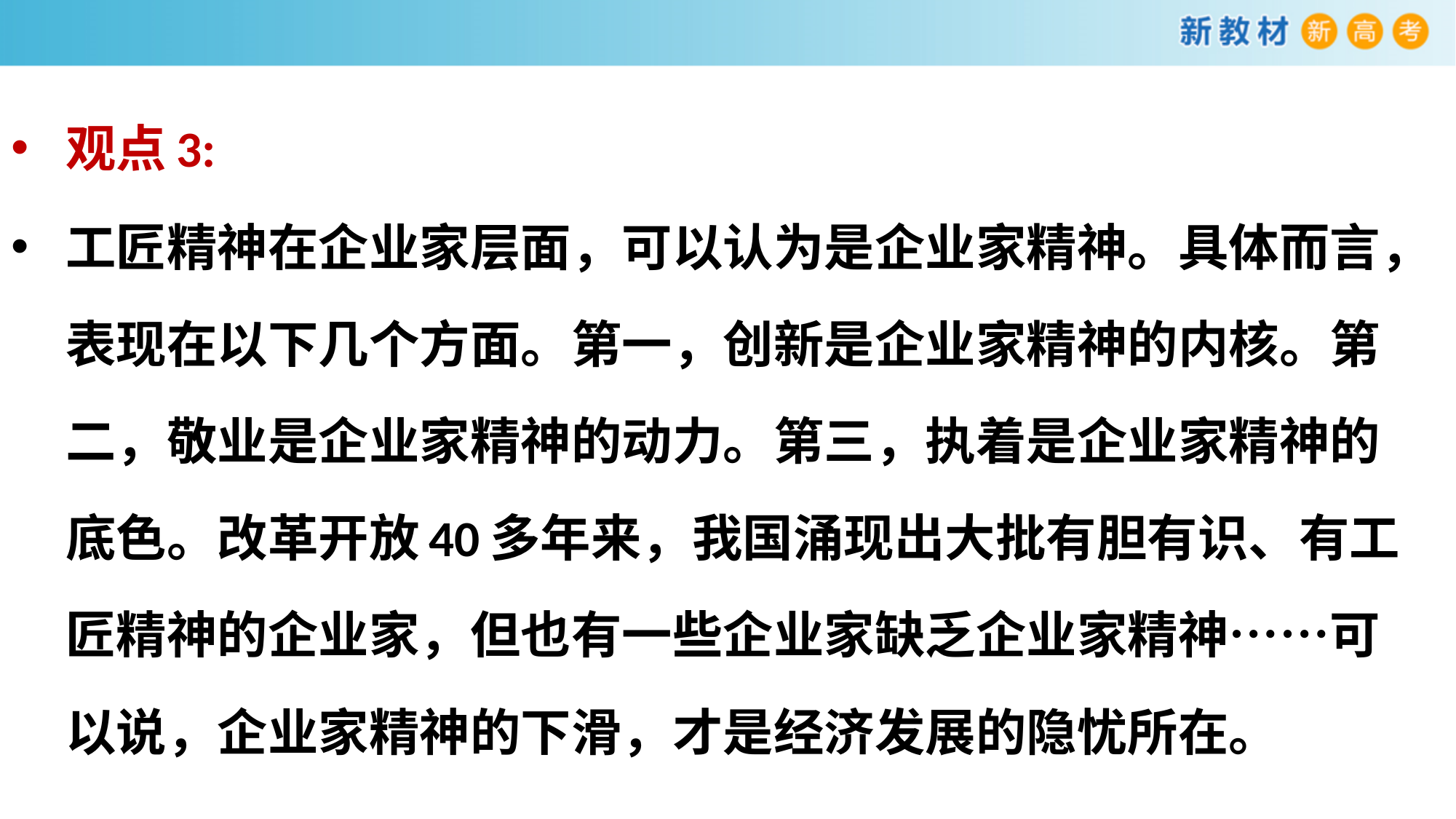

观点3:
工匠精神在企业家层面，可以认为是企业家精神。具体而言，表现在以下几个方面。第一，创新是企业家精神的内核。第二，敬业是企业家精神的动力。第三，执着是企业家精神的底色。改革开放40多年来，我国涌现出大批有胆有识、有工匠精神的企业家，但也有一些企业家缺乏企业家精神……可以说，企业家精神的下滑，才是经济发展的隐忧所在。